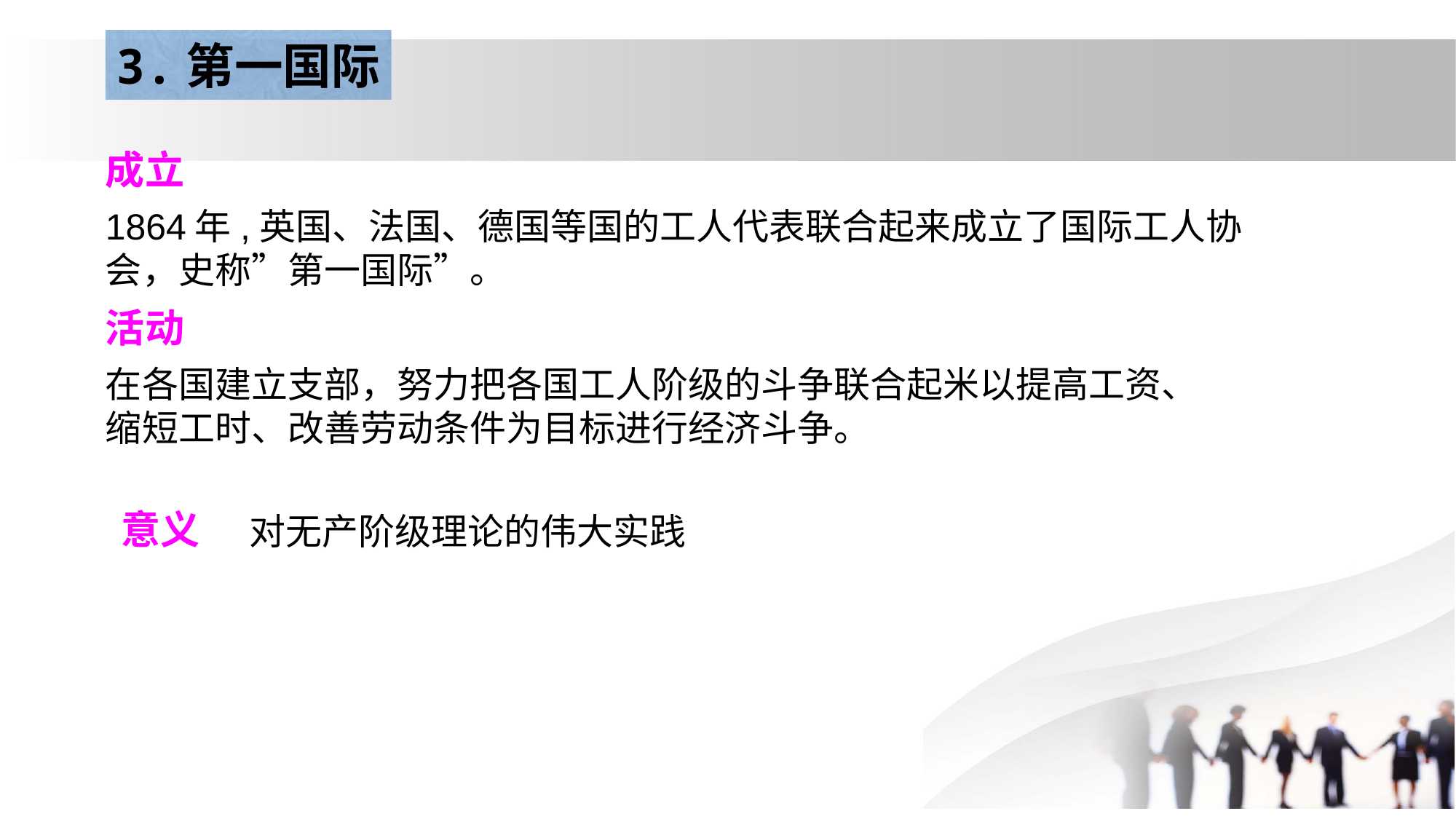

3.第一国际
成立
1864年,英国、法国、德国等国的工人代表联合起来成立了国际工人协会，史称”第一国际”。
活动
在各国建立支部，努力把各国工人阶级的斗争联合起米以提高工资、缩短工时、改善劳动条件为目标进行经济斗争。
意义
对无产阶级理论的伟大实践